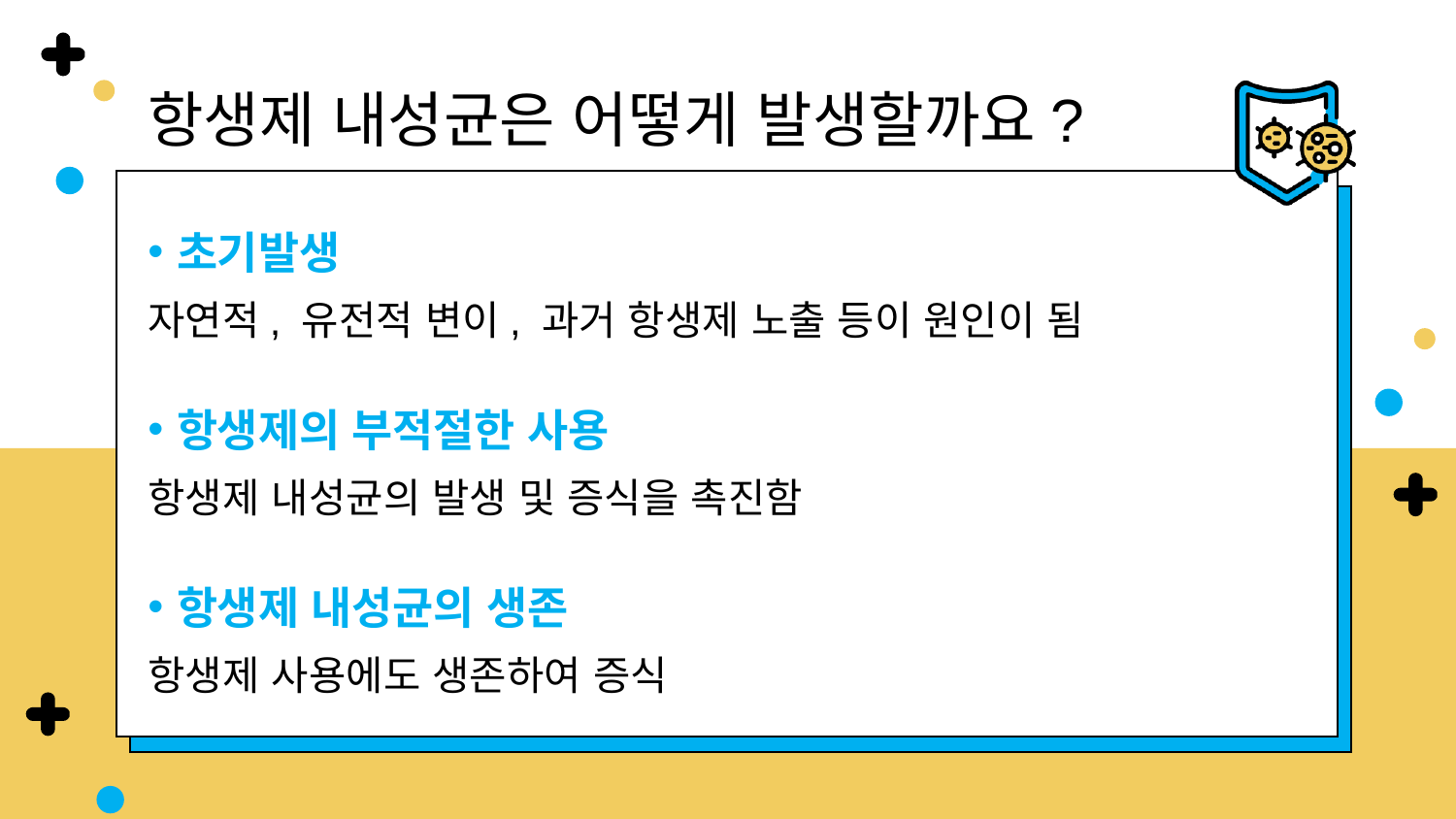

항생제 내성균은 어떻게 발생할까요?
초기발생
자연적, 유전적 변이, 과거 항생제 노출 등이 원인이 됨

항생제의 부적절한 사용
항생제 내성균의 발생 및 증식을 촉진함

항생제 내성균의 생존
항생제 사용에도 생존하여 증식